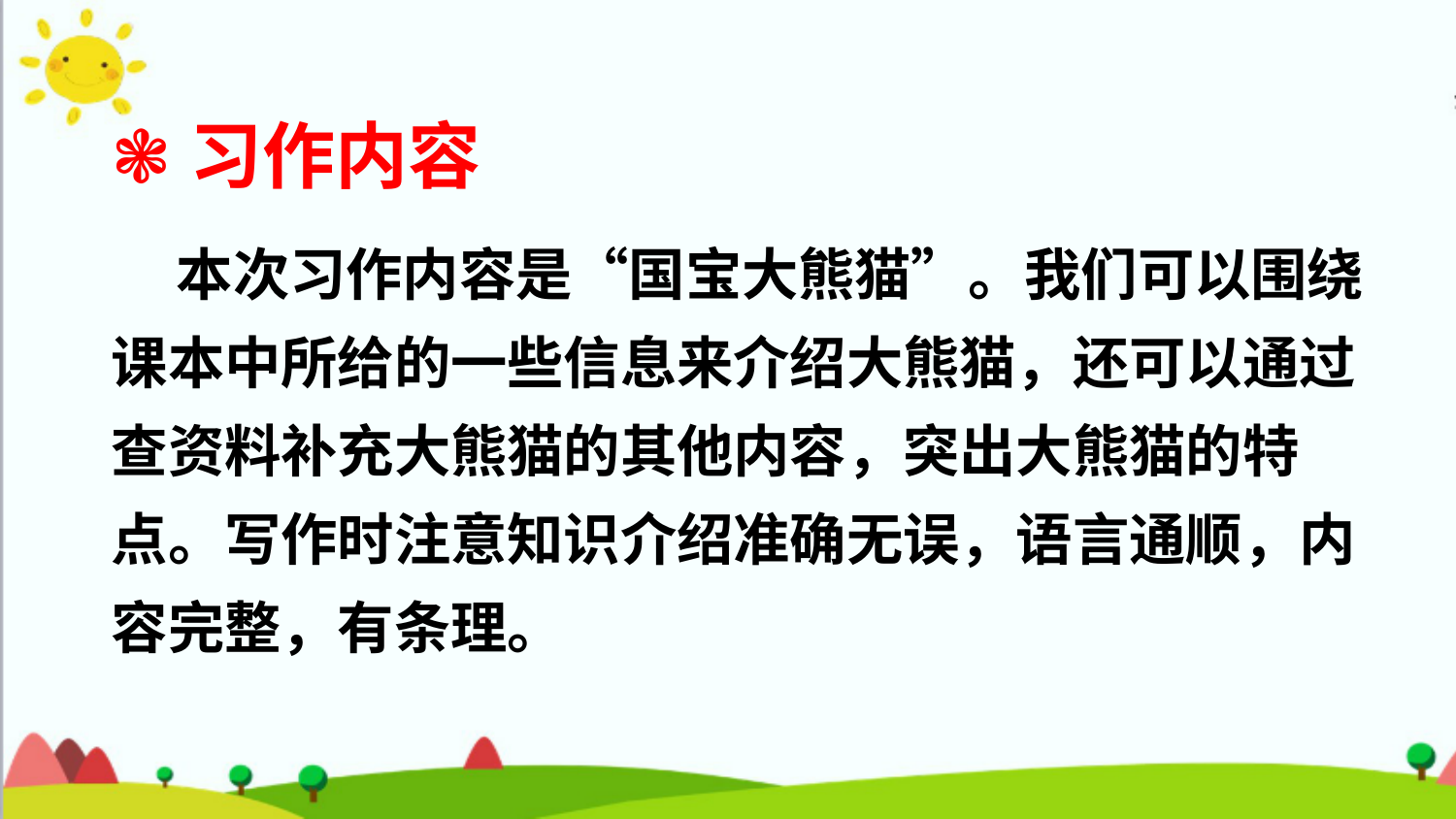

❃习作内容
    本次习作内容是“国宝大熊猫”。我们可以围绕课本中所给的一些信息来介绍大熊猫，还可以通过查资料补充大熊猫的其他内容，突出大熊猫的特点。写作时注意知识介绍准确无误，语言通顺，内容完整，有条理。